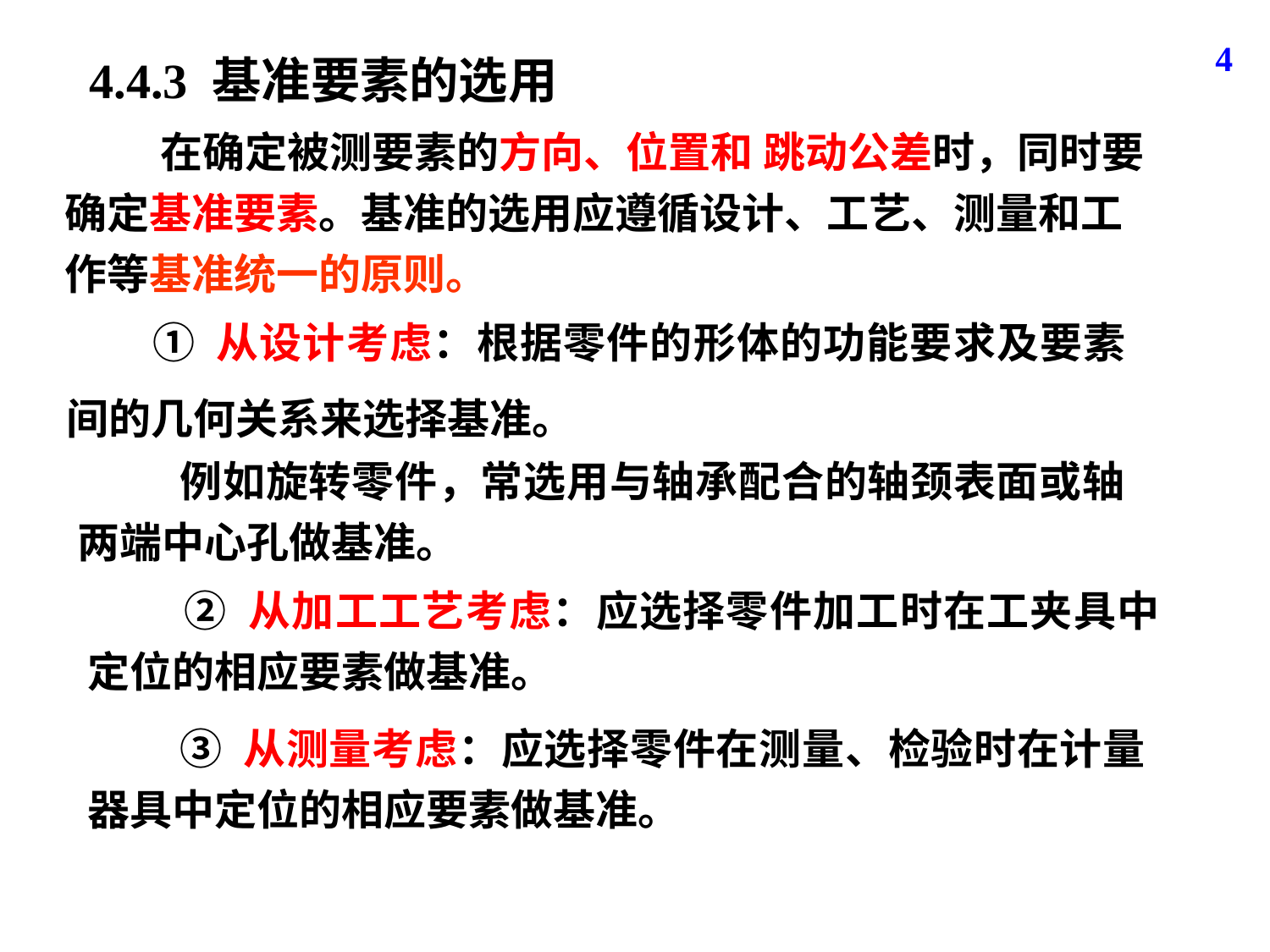

4
4.4.3 基准要素的选用
         在确定被测要素的方向、位置和 跳动公差时，同时要确定基准要素。基准的选用应遵循设计、工艺、测量和工作等基准统一的原则。
        ① 从设计考虑：根据零件的形体的功能要求及要素间的几何关系来选择基准。
         例如旋转零件，常选用与轴承配合的轴颈表面或轴两端中心孔做基准。
         ② 从加工工艺考虑：应选择零件加工时在工夹具中定位的相应要素做基准。
         ③ 从测量考虑：应选择零件在测量、检验时在计量器具中定位的相应要素做基准。